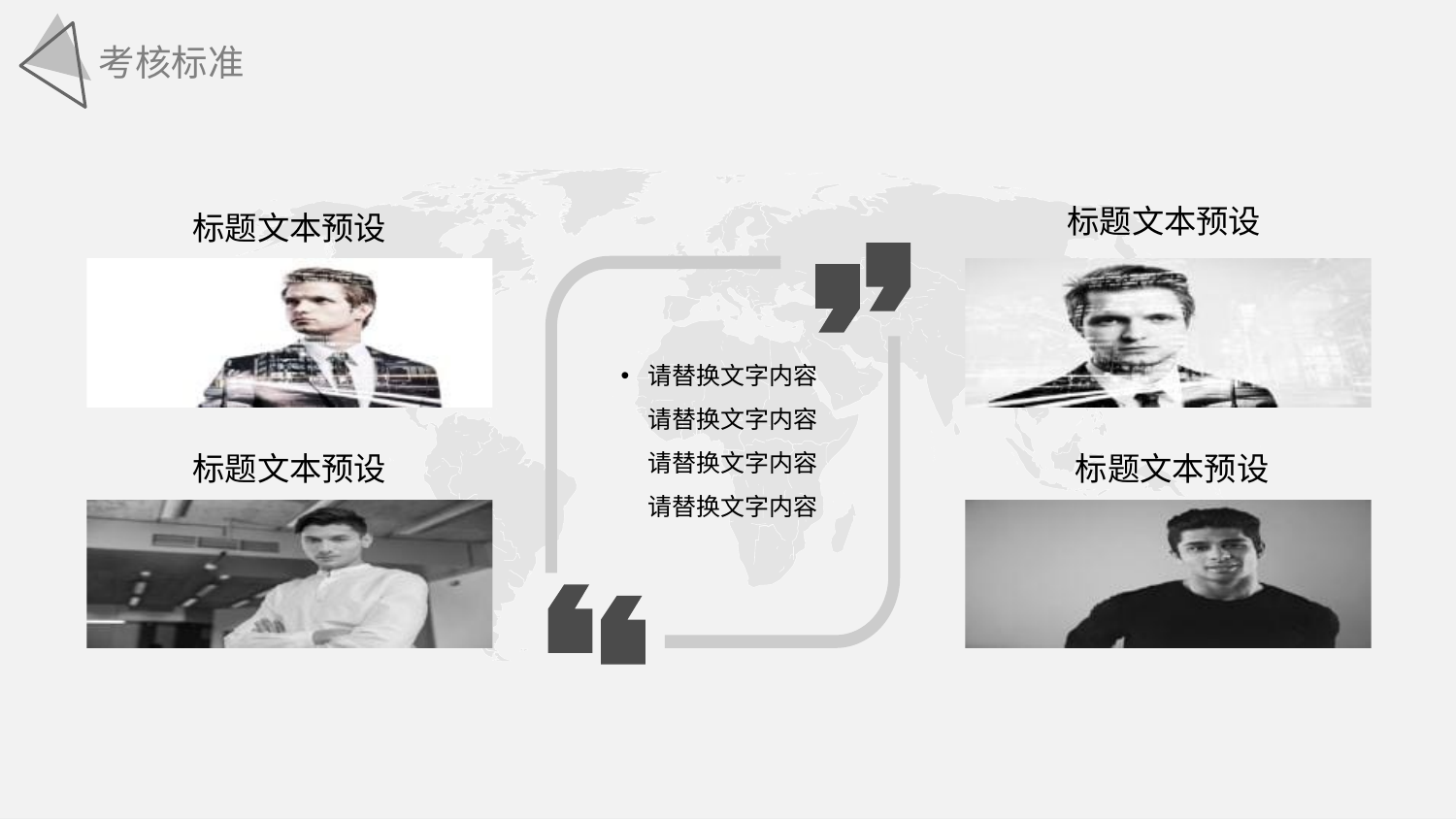

考核标准

标题文本预设
标题文本预设

标题文本预设
标题文本预设

请替换文字内容请替换文字内容请替换文字内容请替换文字内容